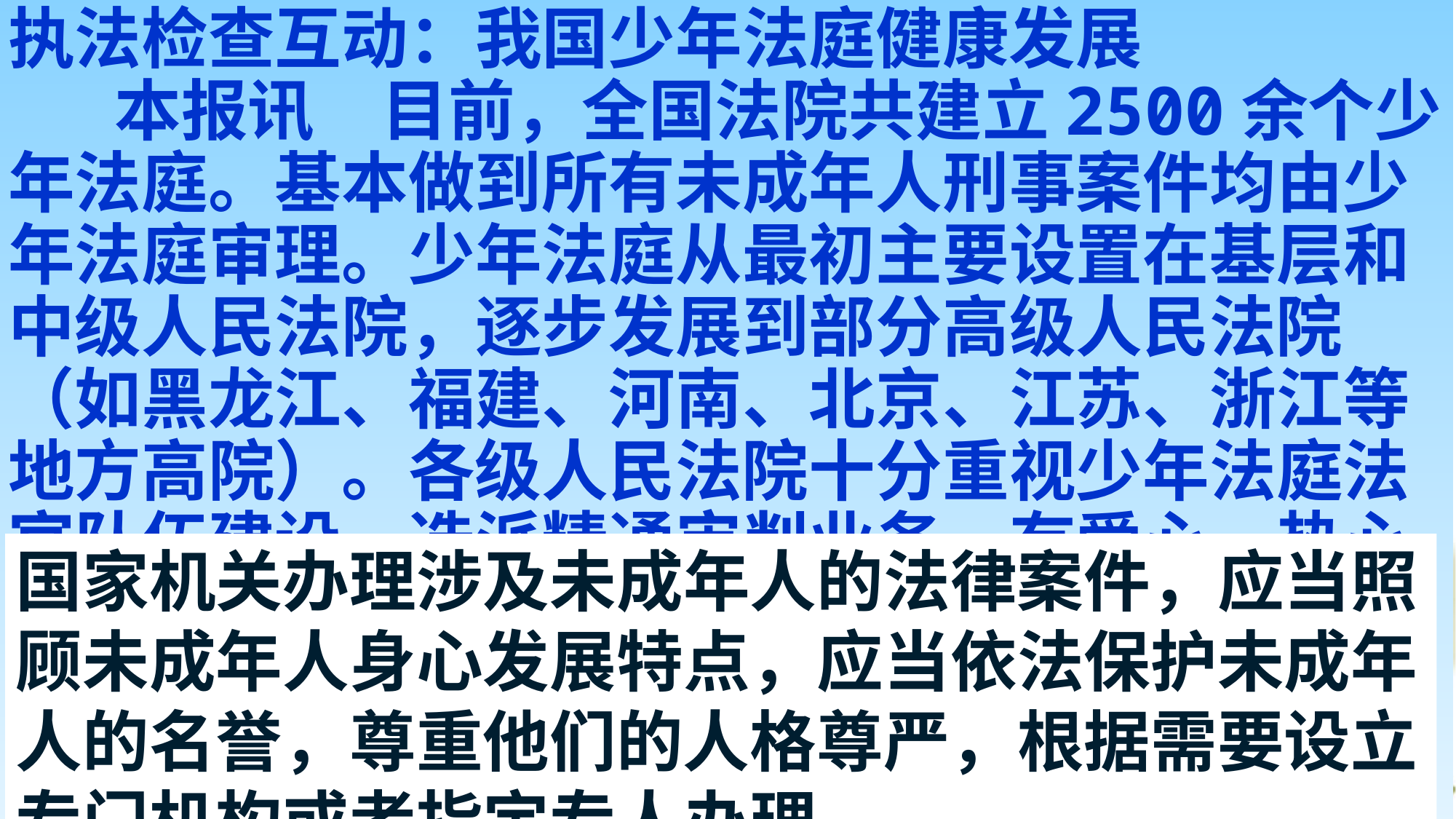

执法检查互动：我国少年法庭健康发展
      本报讯　目前，全国法院共建立2500余个少年法庭。基本做到所有未成年人刑事案件均由少年法庭审理。少年法庭从最初主要设置在基层和中级人民法院，逐步发展到部分高级人民法院（如黑龙江、福建、河南、北京、江苏、浙江等地方高院）。各级人民法院十分重视少年法庭法官队伍建设，选派精通审判业务、有爱心，热心教育、感化失足未成年人工作的审判人员充实少年法庭，目前全国大约有7500余名法官在从事未成年人案件审判工作。

# 第一条补充图

国家机关办理涉及未成年人的法律案件，应当照顾未成年人身心发展特点，应当依法保护未成年人的名誉，尊重他们的人格尊严，根据需要设立专门机构或者指定专人办理。

上述材料说明了什么？